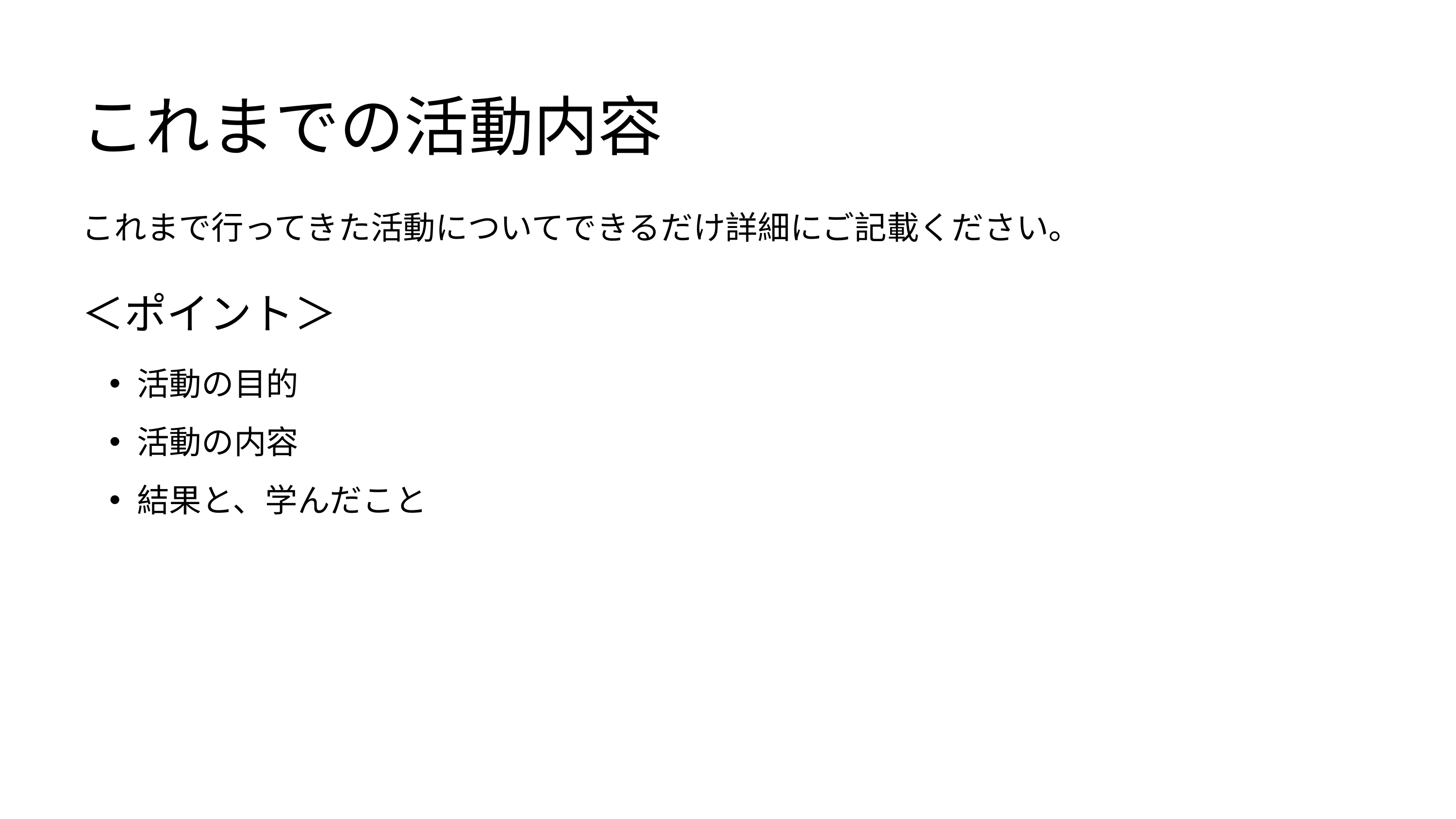

これまでの活動内容
これまで行ってきた活動についてできるだけ詳細にご記載ください。
＜ポイント＞
活動の目的
活動の内容
結果と、学んだこと